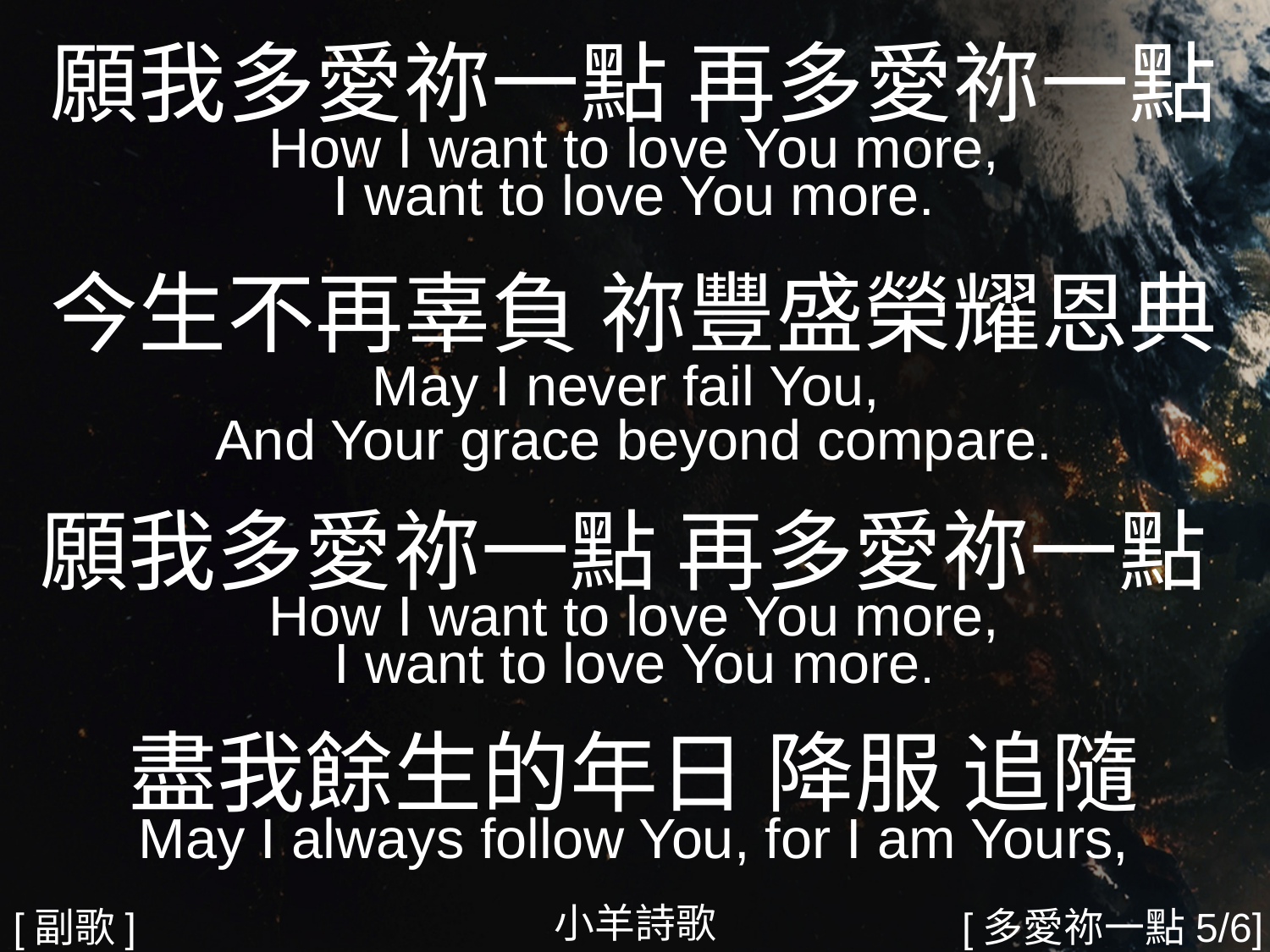

願我多愛祢一點 再多愛祢一點
How I want to love You more,
I want to love You more.

今生不再辜負 祢豐盛榮耀恩典
May I never fail You,
And Your grace beyond compare.

願我多愛祢一點 再多愛祢一點How I want to love You more,
I want to love You more.

盡我餘生的年日 降服 追隨
May I always follow You, for I am Yours,

#

小羊詩歌
[副歌]
[多愛祢一點5/6]